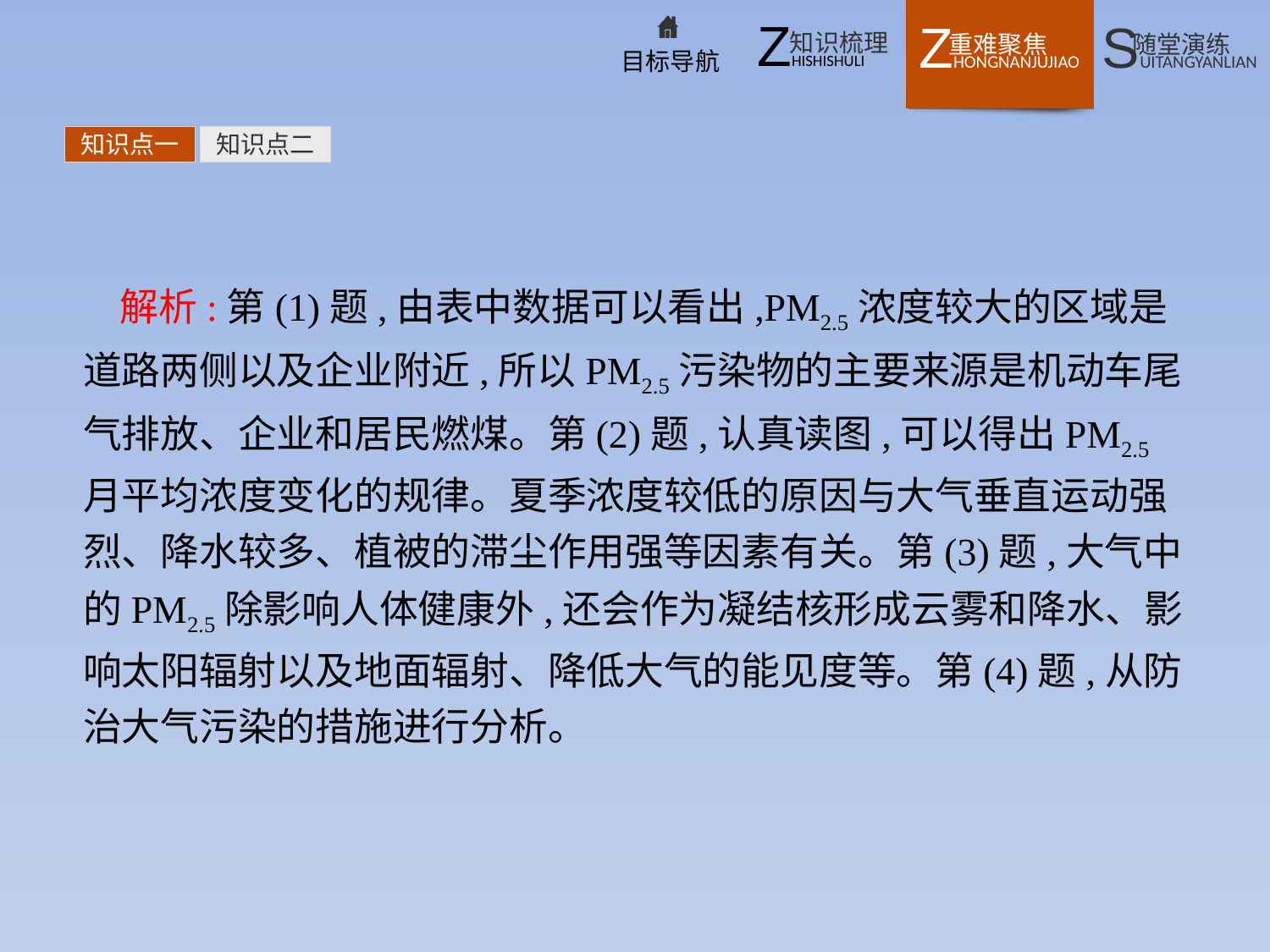

知识点一
知识点二
解析:第(1)题,由表中数据可以看出,PM2.5浓度较大的区域是道路两侧以及企业附近,所以PM2.5污染物的主要来源是机动车尾气排放、企业和居民燃煤。第(2)题,认真读图,可以得出PM2.5月平均浓度变化的规律。夏季浓度较低的原因与大气垂直运动强烈、降水较多、植被的滞尘作用强等因素有关。第(3)题,大气中的PM2.5除影响人体健康外,还会作为凝结核形成云雾和降水、影响太阳辐射以及地面辐射、降低大气的能见度等。第(4)题,从防治大气污染的措施进行分析。